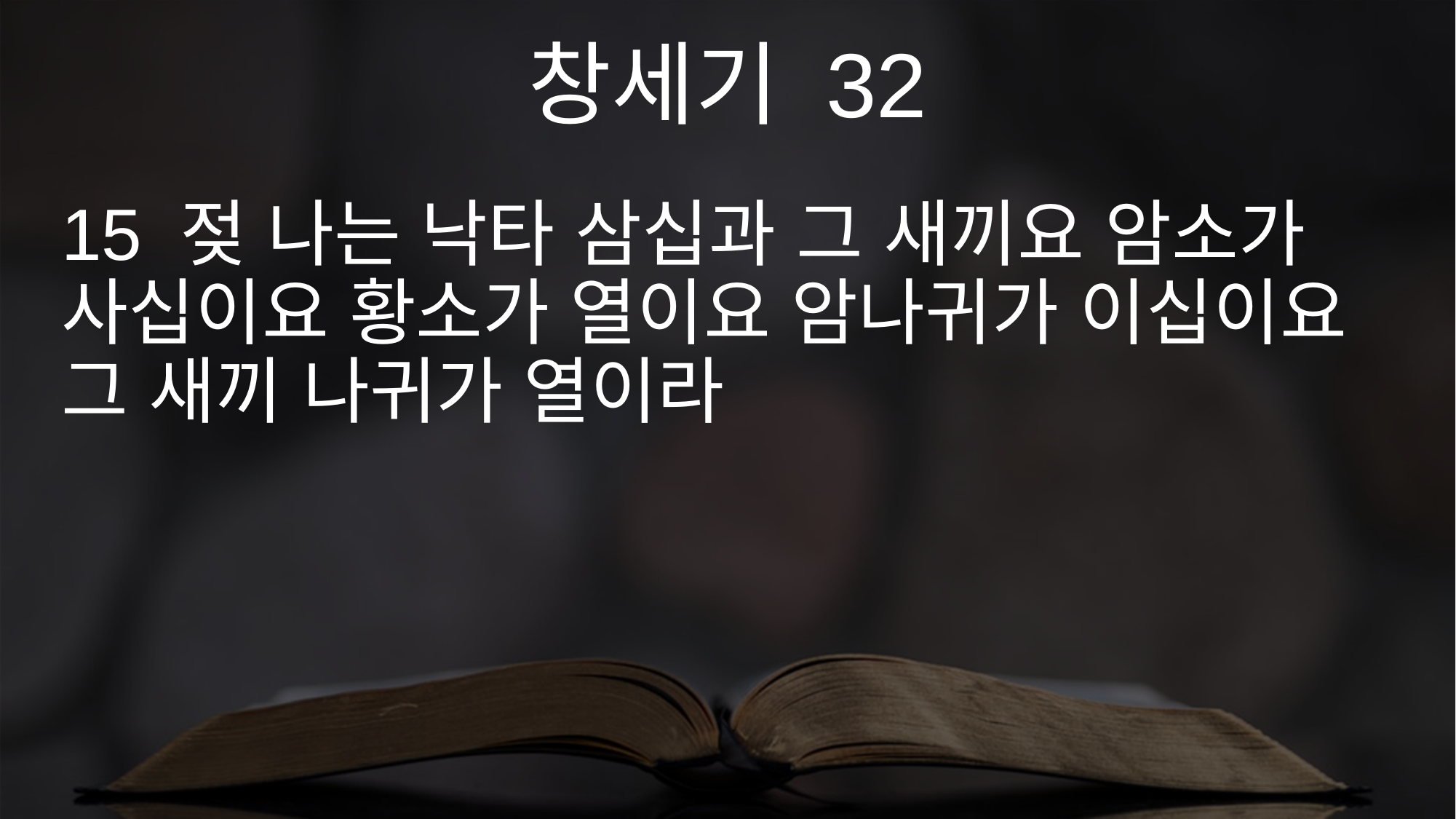

창세기 32
15 젖 나는 낙타 삼십과 그 새끼요 암소가 사십이요 황소가 열이요 암나귀가 이십이요 그 새끼 나귀가 열이라